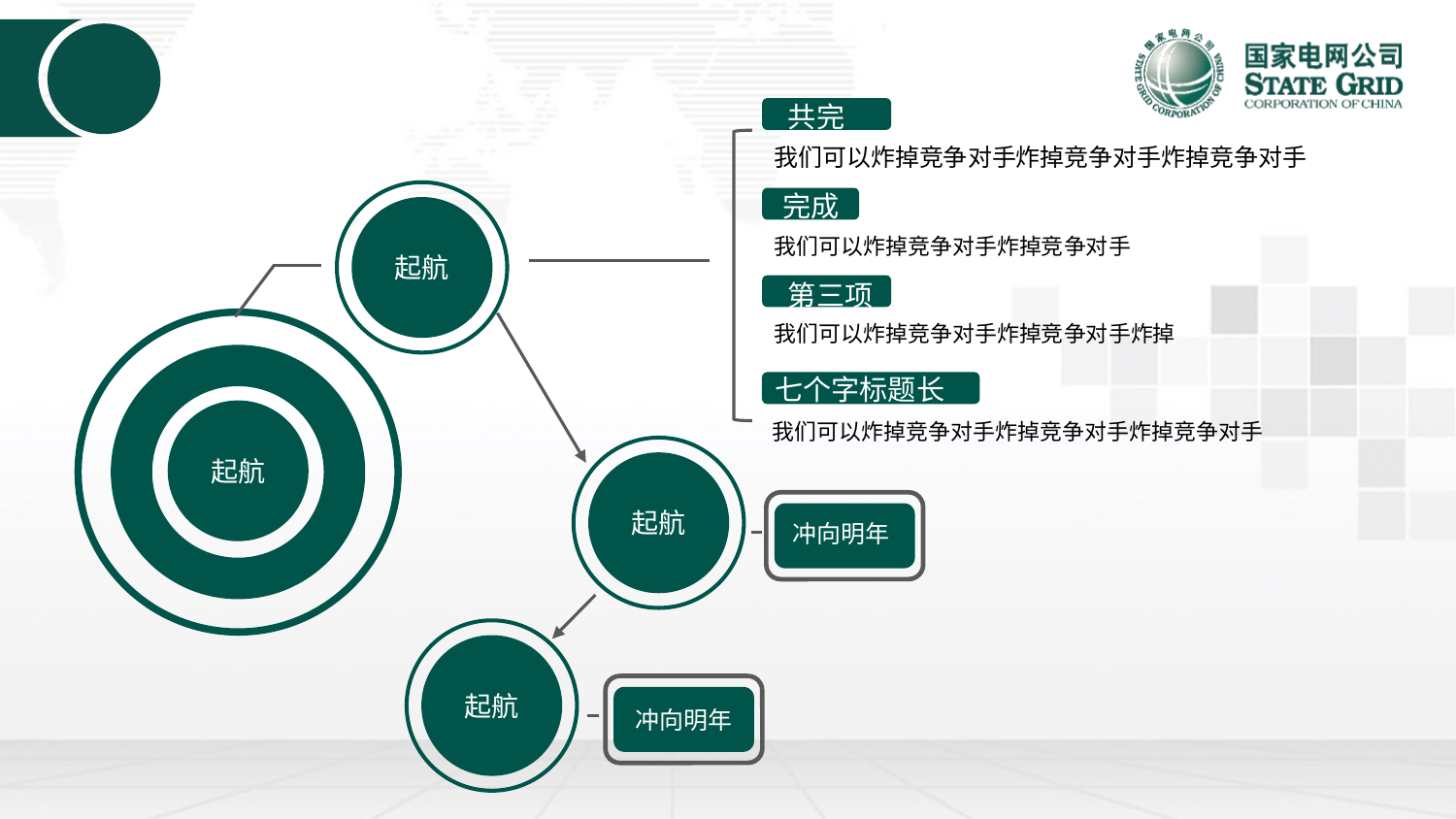

#
共完成

我们可以炸掉竞争对手炸掉竞争对手炸掉竞争对手

起航
完成

我们可以炸掉竞争对手炸掉竞争对手
第三项

我们可以炸掉竞争对手炸掉竞争对手炸掉

起航
七个字标题长度

我们可以炸掉竞争对手炸掉竞争对手炸掉竞争对手

起航

冲向明年

起航

冲向明年